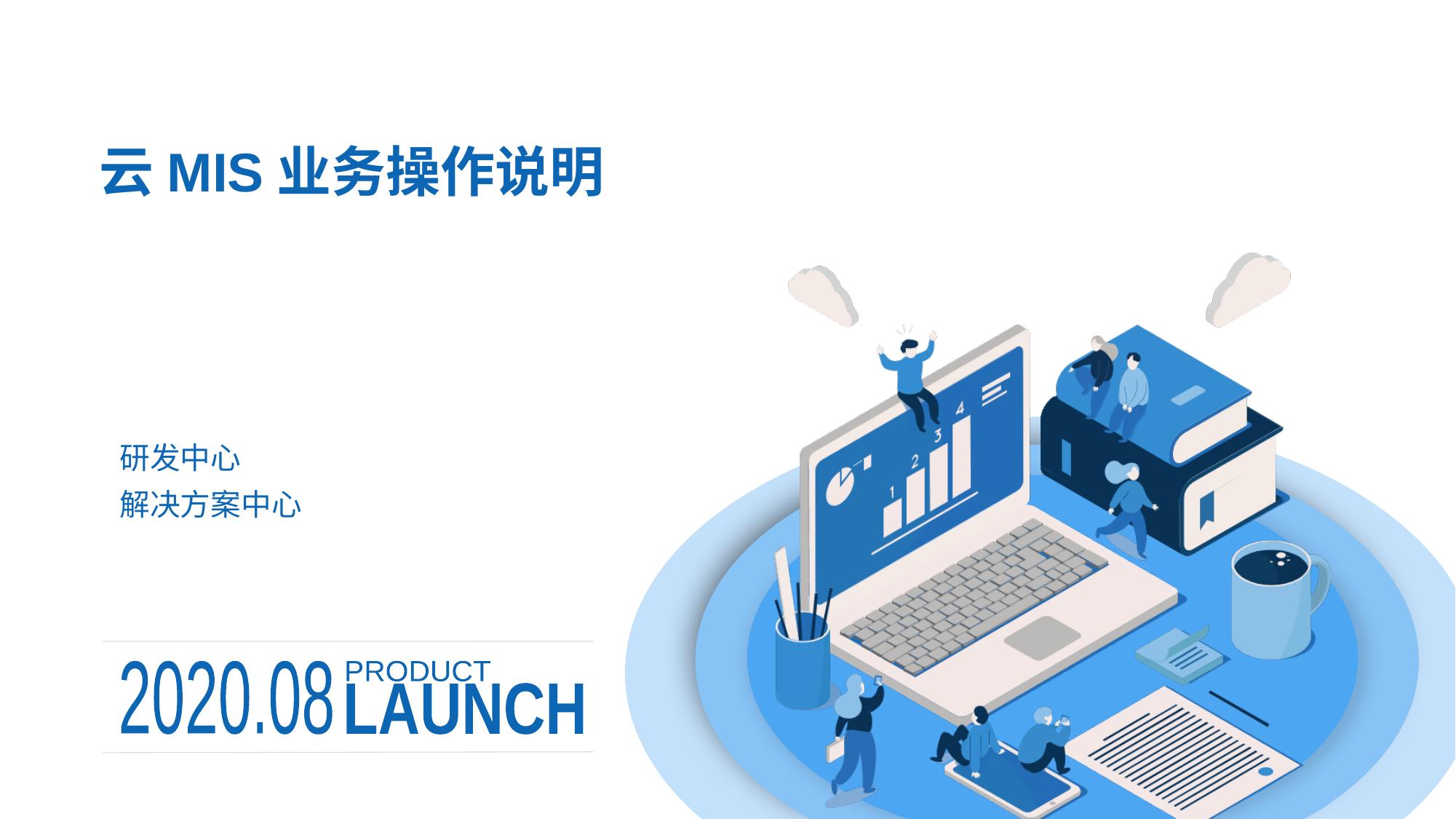

# 云MIS业务操作说明
研发中心
解决方案中心
PRODUCT
LAUNCH
2020.08